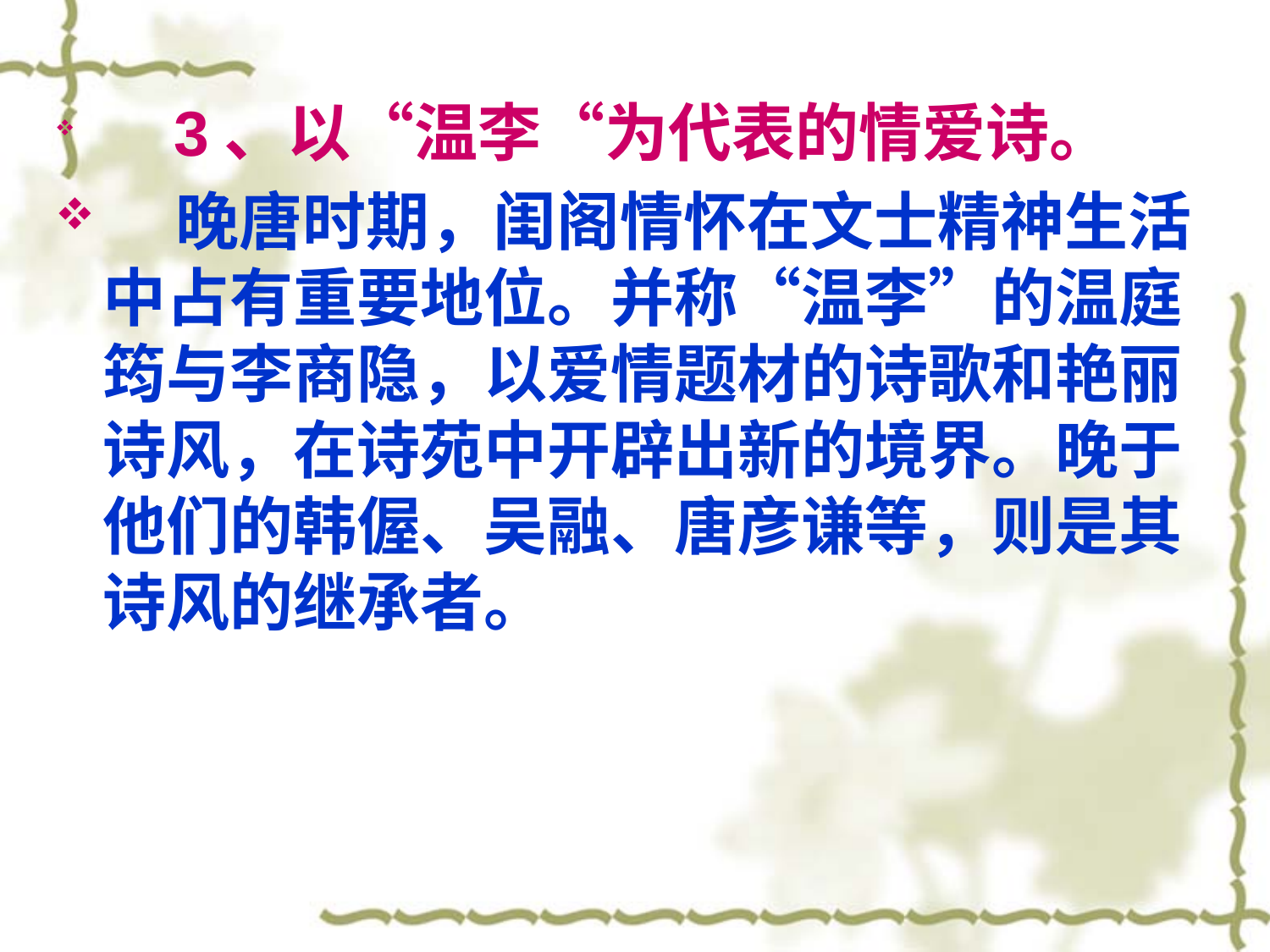

3、以“温李“为代表的情爱诗。
    晚唐时期，闺阁情怀在文士精神生活中占有重要地位。并称“温李”的温庭筠与李商隐，以爱情题材的诗歌和艳丽诗风，在诗苑中开辟出新的境界。晚于他们的韩偓、吴融、唐彦谦等，则是其诗风的继承者。

#